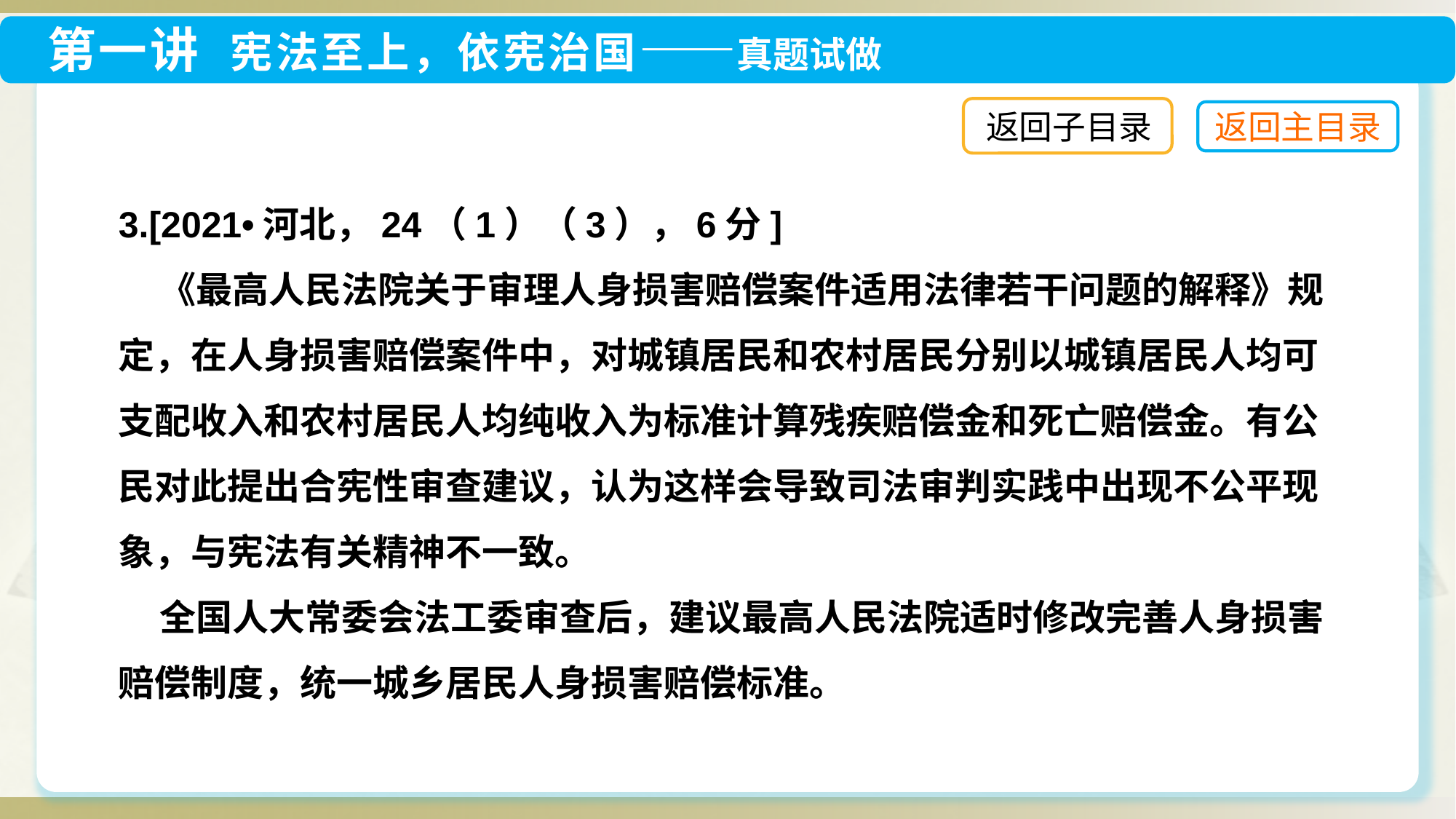

返回子目录

3.[2021•河北，24（1）（3），6分]
    《最高人民法院关于审理人身损害赔偿案件适用法律若干问题的解释》规定，在人身损害赔偿案件中，对城镇居民和农村居民分别以城镇居民人均可支配收入和农村居民人均纯收入为标准计算残疾赔偿金和死亡赔偿金。有公民对此提出合宪性审查建议，认为这样会导致司法审判实践中出现不公平现象，与宪法有关精神不一致。
    全国人大常委会法工委审查后，建议最高人民法院适时修改完善人身损害赔偿制度，统一城乡居民人身损害赔偿标准。